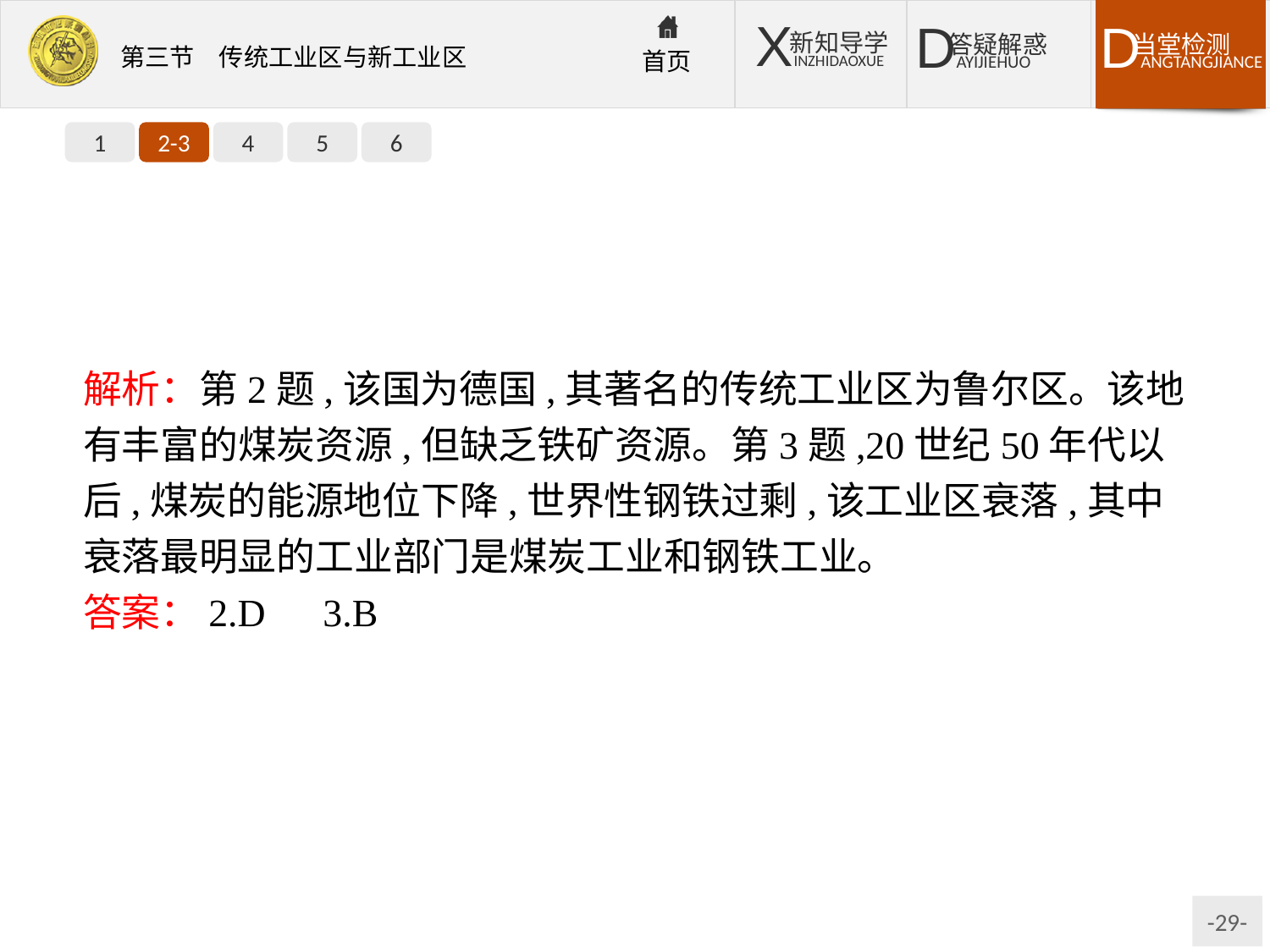

1
2-3
4
5
6
解析：第2题,该国为德国,其著名的传统工业区为鲁尔区。该地有丰富的煤炭资源,但缺乏铁矿资源。第3题,20世纪50年代以后,煤炭的能源地位下降,世界性钢铁过剩,该工业区衰落,其中衰落最明显的工业部门是煤炭工业和钢铁工业。
答案：2.D　3.B